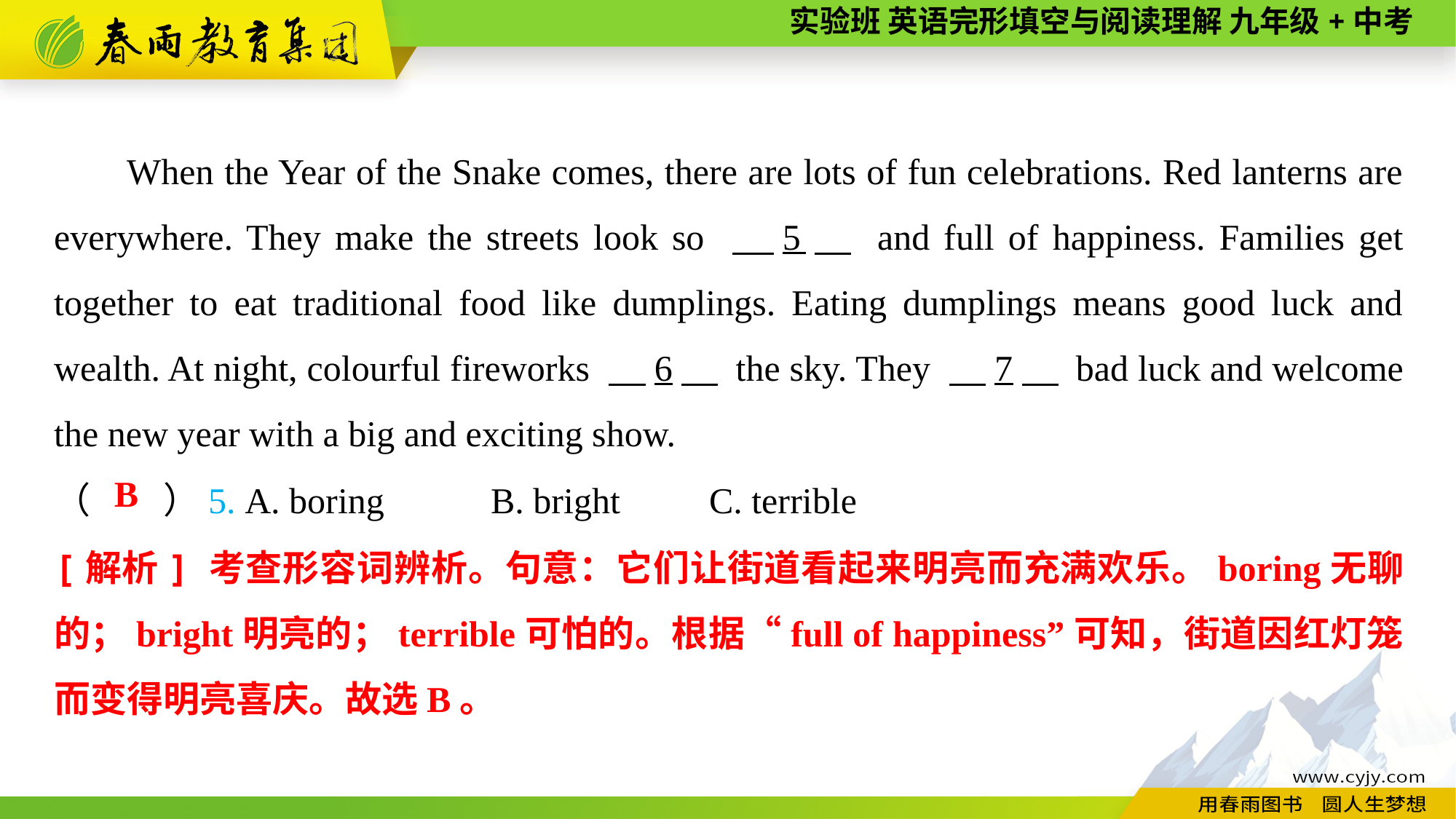

When the Year of the Snake comes, there are lots of fun celebrations. Red lanterns are everywhere. They make the streets look so 　5　 and full of happiness. Families get together to eat traditional food like dumplings. Eating dumplings means good luck and wealth. At night, colourful fireworks 　6　 the sky. They 　7　 bad luck and welcome the new year with a big and exciting show.
（　　）5. A. boring	B. bright	C. terrible
B
[解析] 考查形容词辨析。句意：它们让街道看起来明亮而充满欢乐。boring无聊的；bright明亮的；terrible可怕的。根据“full of happiness”可知，街道因红灯笼而变得明亮喜庆。故选B。